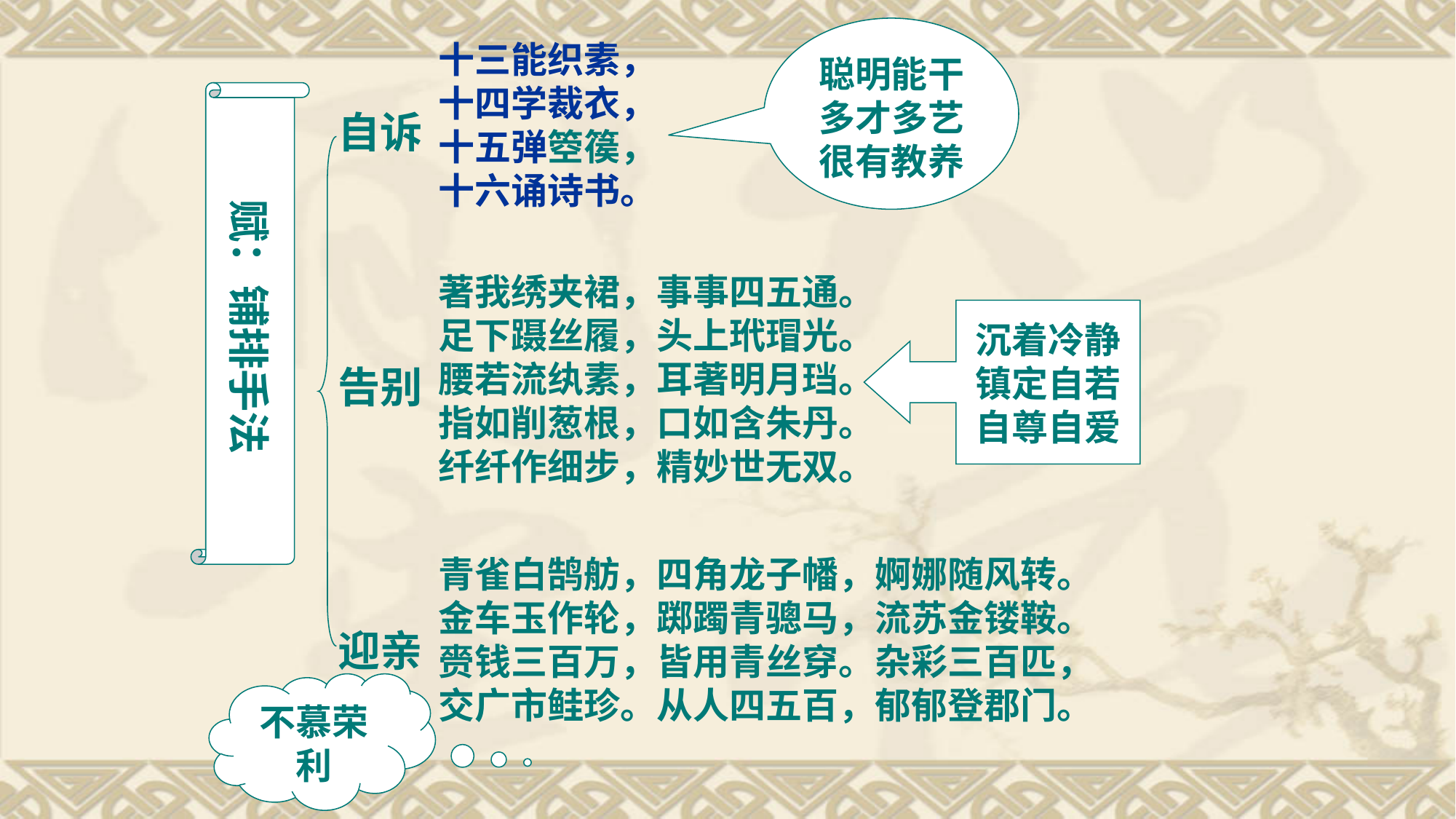

聪明能干多才多艺很有教养

十三能织素，十四学裁衣，十五弹箜篌，十六诵诗书。
赋：铺排手法
自诉

著我绣夹裙，事事四五通。足下蹑丝履，头上玳瑁光。腰若流纨素，耳著明月珰。指如削葱根，口如含朱丹。纤纤作细步，精妙世无双。
沉着冷静
镇定自若
自尊自爱
告别
青雀白鹄舫，四角龙子幡，婀娜随风转。金车玉作轮，踯躅青骢马，流苏金镂鞍。赍钱三百万，皆用青丝穿。杂彩三百匹，交广市鲑珍。从人四五百，郁郁登郡门。
迎亲
不慕荣利